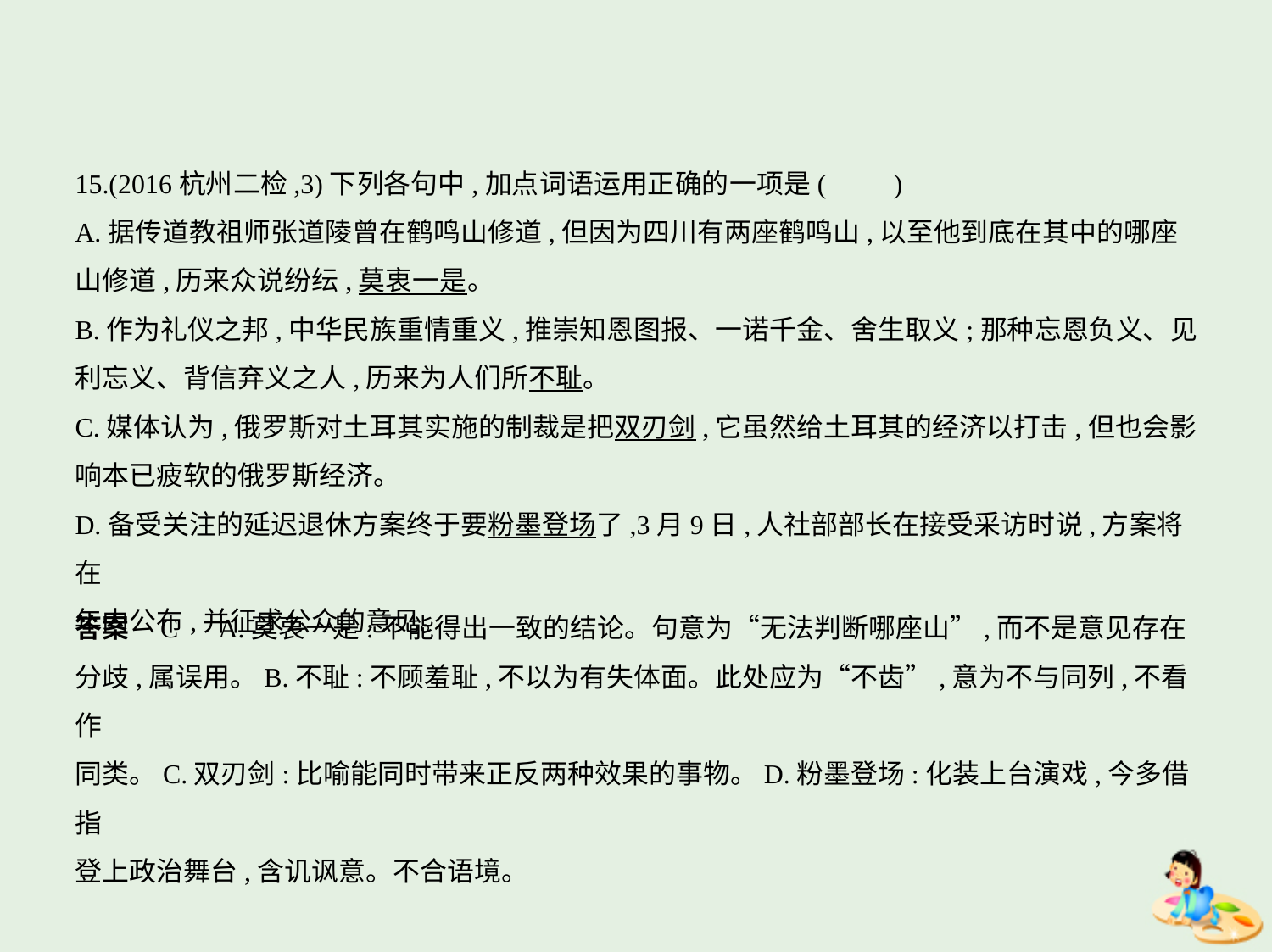

15.(2016杭州二检,3)下列各句中,加点词语运用正确的一项是(　　)
A.据传道教祖师张道陵曾在鹤鸣山修道,但因为四川有两座鹤鸣山,以至他到底在其中的哪座
山修道,历来众说纷纭,莫衷一是。
B.作为礼仪之邦,中华民族重情重义,推崇知恩图报、一诺千金、舍生取义;那种忘恩负义、见
利忘义、背信弃义之人,历来为人们所不耻。
C.媒体认为,俄罗斯对土耳其实施的制裁是把双刃剑,它虽然给土耳其的经济以打击,但也会影
响本已疲软的俄罗斯经济。
D.备受关注的延迟退休方案终于要粉墨登场了,3月9日,人社部部长在接受采访时说,方案将在
年内公布,并征求公众的意见。
答案    C　A.莫衷一是:不能得出一致的结论。句意为“无法判断哪座山”,而不是意见存在
分歧,属误用。B.不耻:不顾羞耻,不以为有失体面。此处应为“不齿”,意为不与同列,不看作
同类。C.双刃剑:比喻能同时带来正反两种效果的事物。D.粉墨登场:化装上台演戏,今多借指
登上政治舞台,含讥讽意。不合语境。